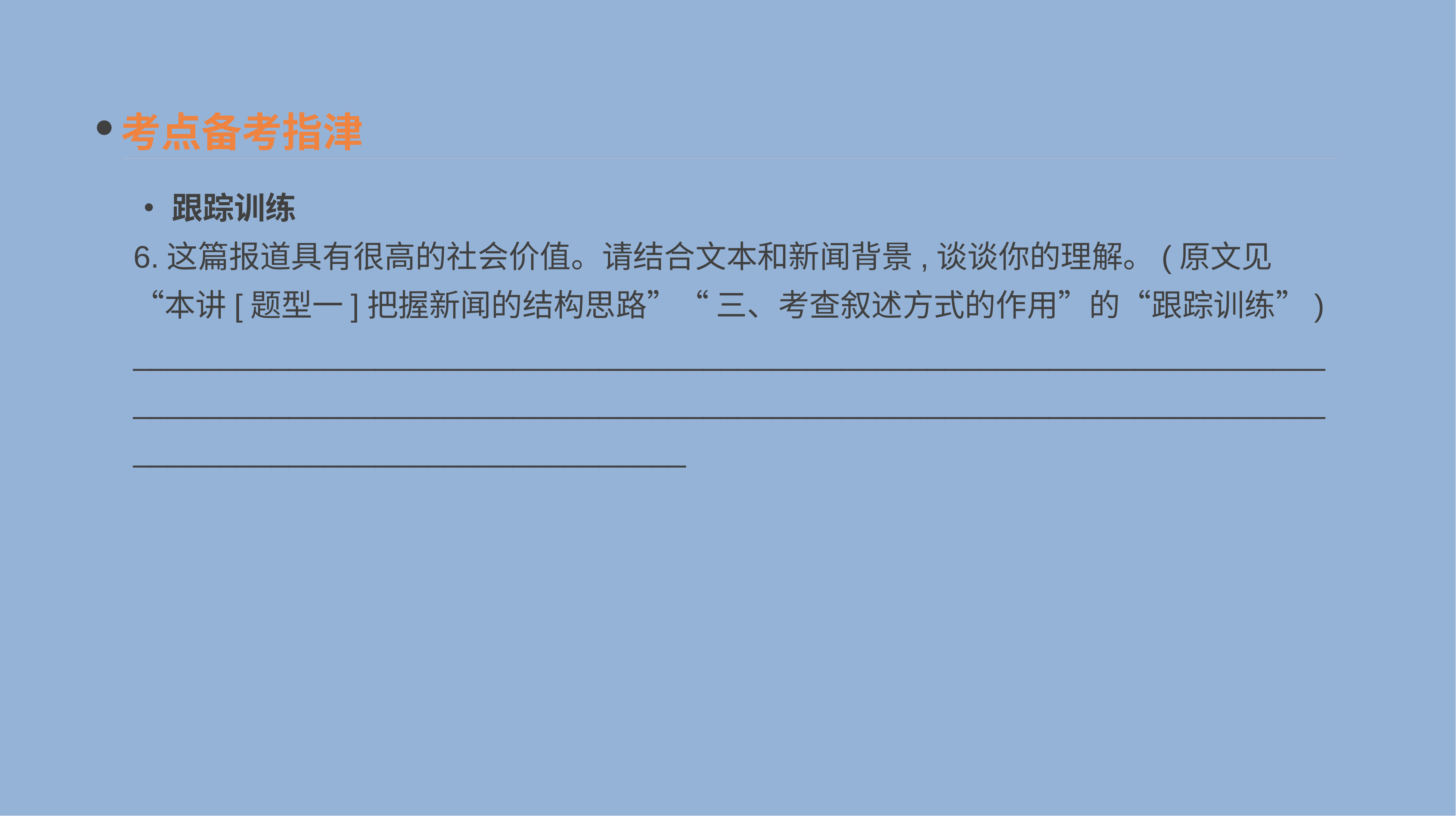

考点备考指津

•跟踪训练
6.这篇报道具有很高的社会价值。请结合文本和新闻背景,谈谈你的理解。(原文见“本讲[题型一]把握新闻的结构思路”“ 三、考查叙述方式的作用”的“跟踪训练”)
__________________________________________________________________________________________________________________________________________________________________________